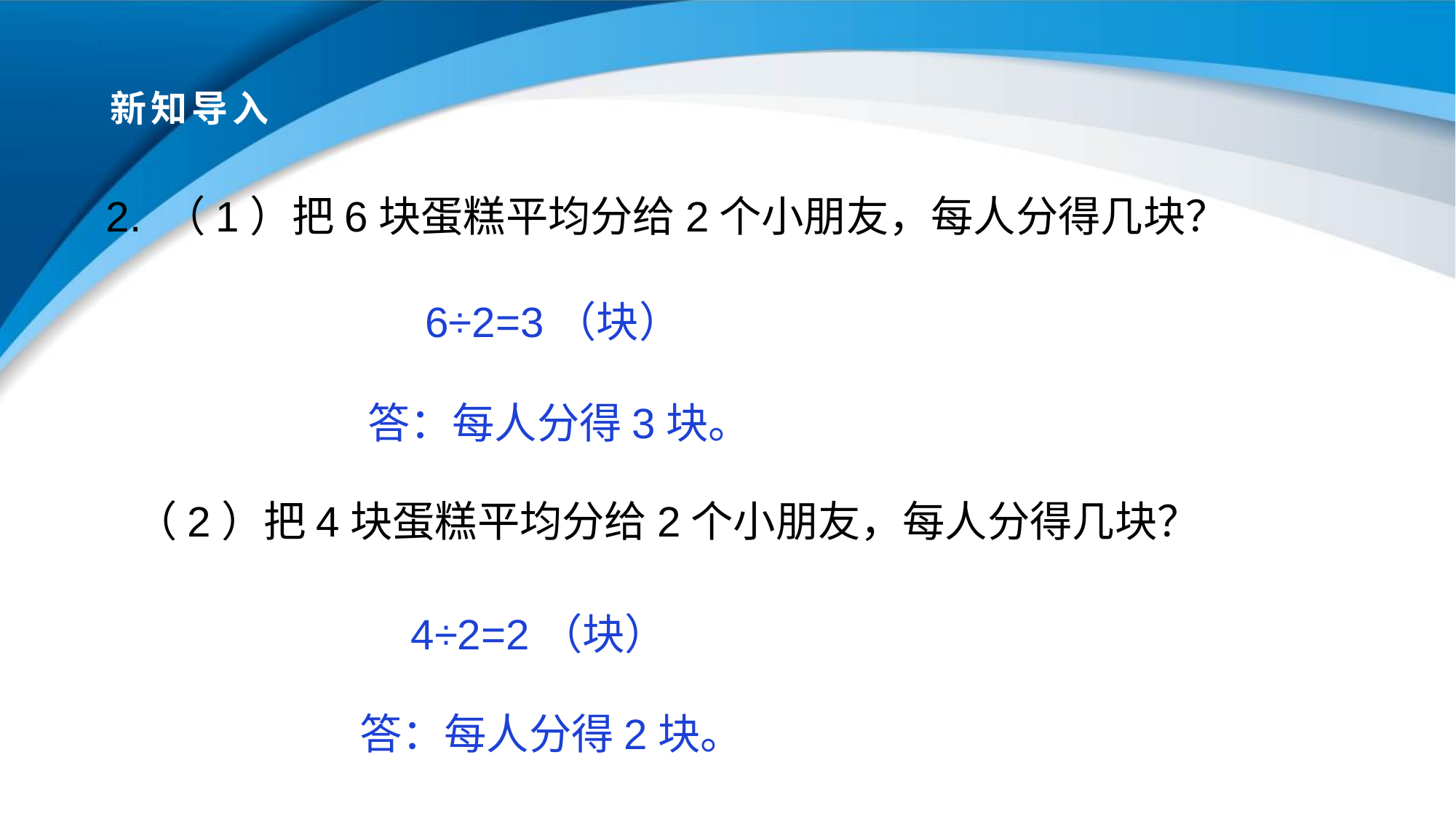

# 新知导入
2. （1）把6块蛋糕平均分给2个小朋友，每人分得几块？

  （2）把4块蛋糕平均分给2个小朋友，每人分得几块？
6÷2=3（块）
答：每人分得3块。
4÷2=2（块）
答：每人分得2块。